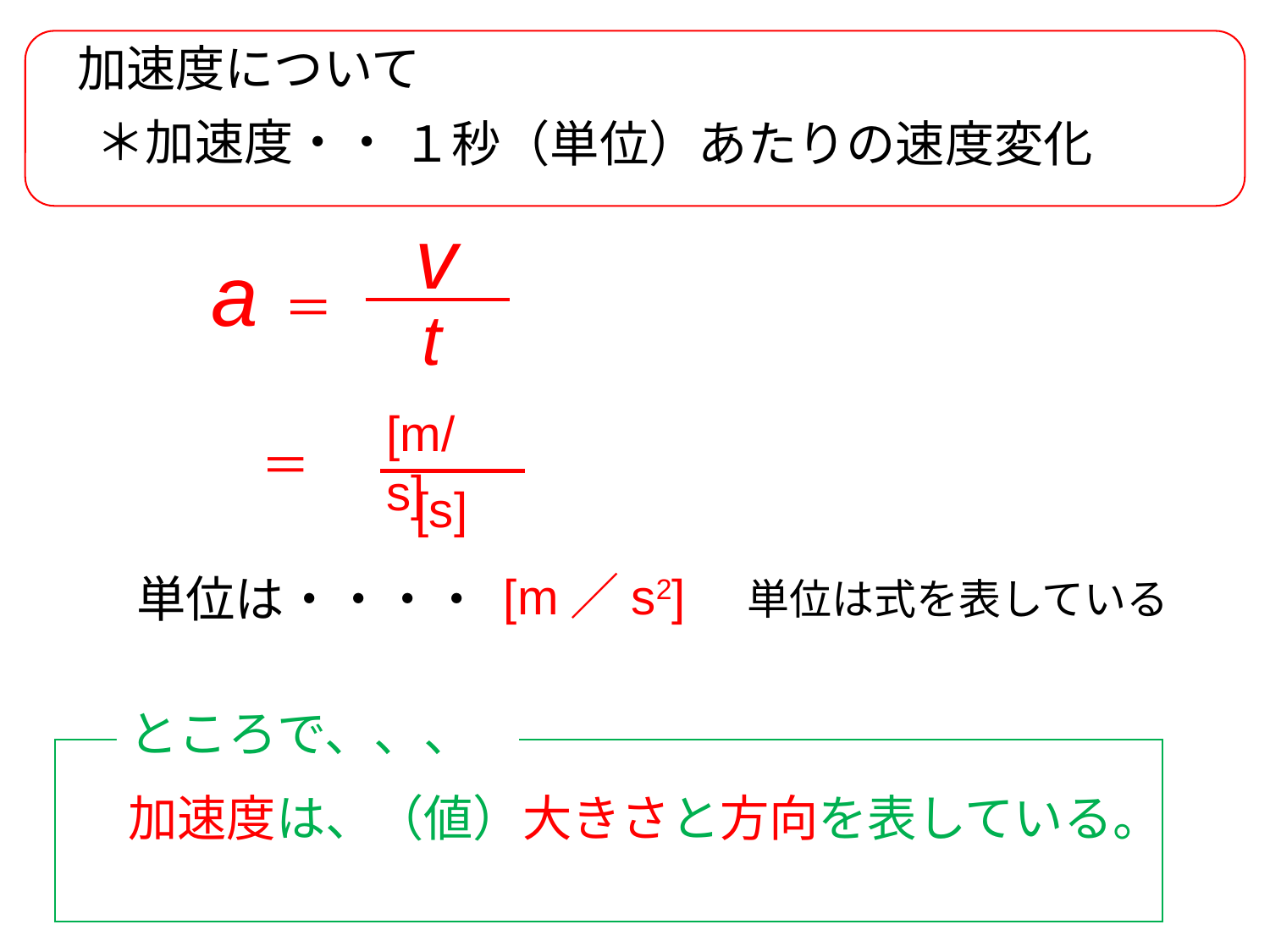

加速度について

＊加速度・・
１秒（単位）あたりの速度変化
v
a ＝
t
[m/s]
　＝
[s]
[m／s2]　単位は式を表している
単位は・・・・
ところで、、、

加速度は、（値）大きさと方向を表している。